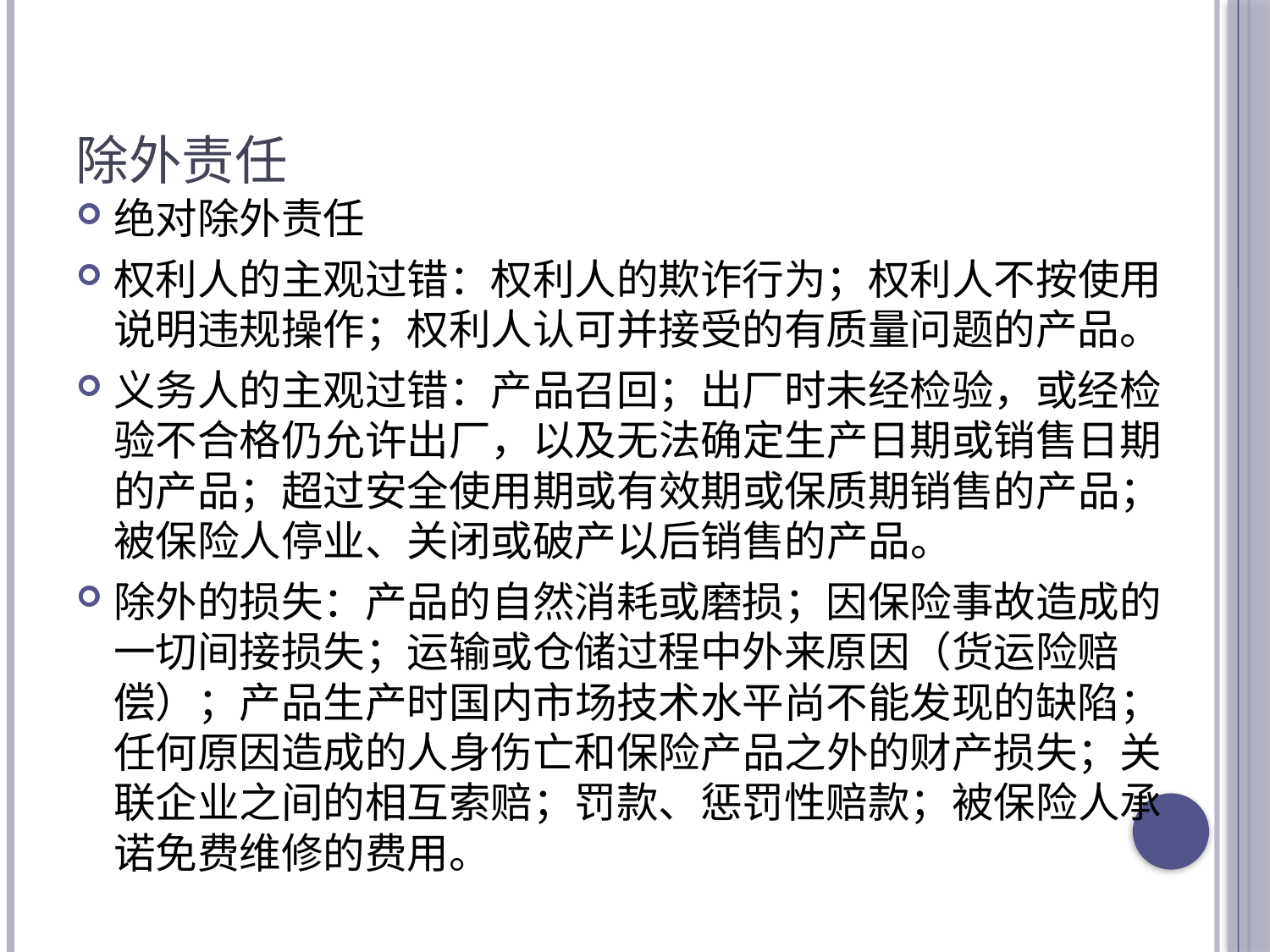

# 除外责任
绝对除外责任
权利人的主观过错：权利人的欺诈行为；权利人不按使用说明违规操作；权利人认可并接受的有质量问题的产品。
义务人的主观过错：产品召回；出厂时未经检验，或经检验不合格仍允许出厂，以及无法确定生产日期或销售日期的产品；超过安全使用期或有效期或保质期销售的产品；被保险人停业、关闭或破产以后销售的产品。
除外的损失：产品的自然消耗或磨损；因保险事故造成的一切间接损失；运输或仓储过程中外来原因（货运险赔偿）；产品生产时国内市场技术水平尚不能发现的缺陷；任何原因造成的人身伤亡和保险产品之外的财产损失；关联企业之间的相互索赔；罚款、惩罚性赔款；被保险人承诺免费维修的费用。